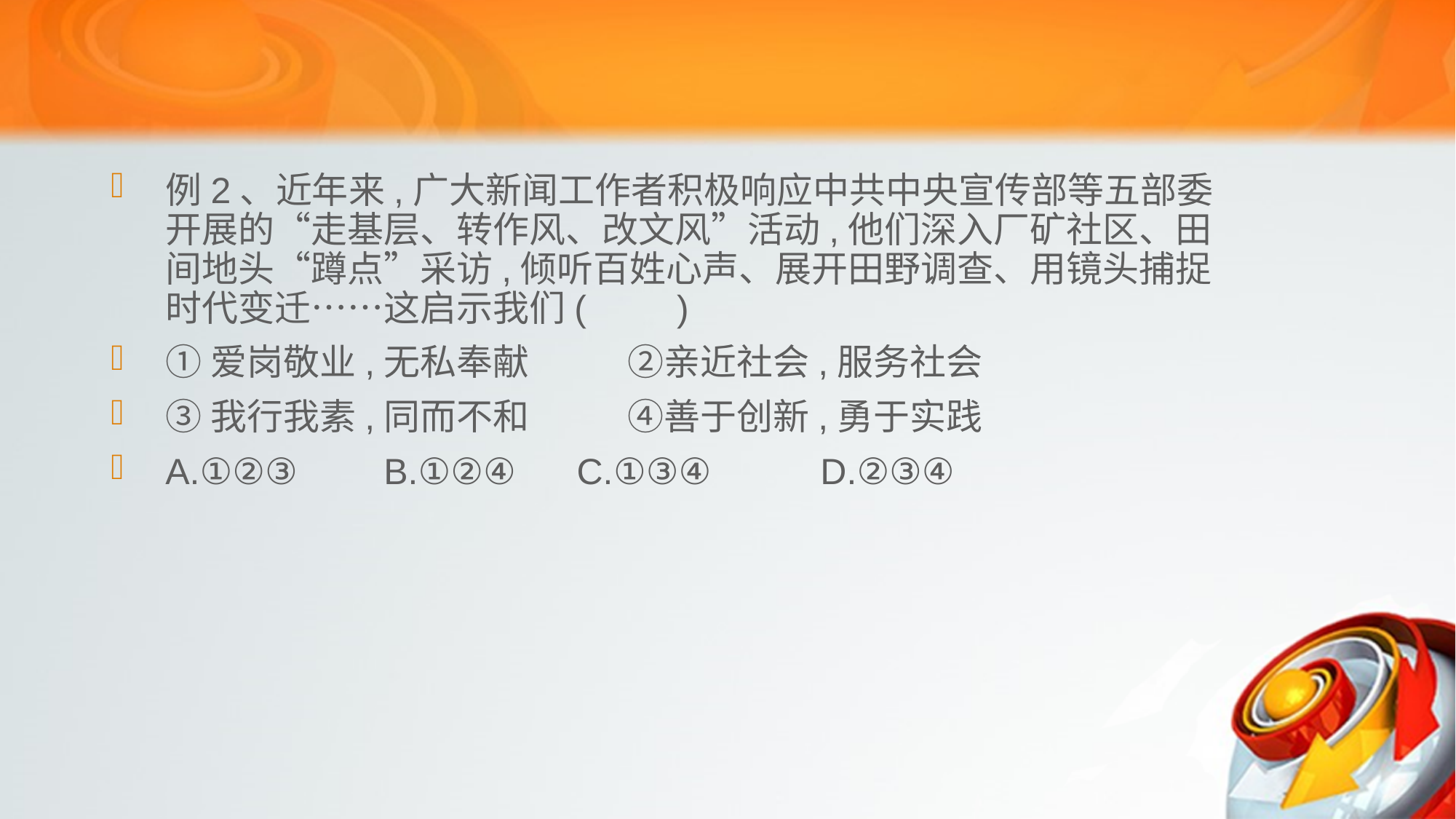

例2、近年来,广大新闻工作者积极响应中共中央宣传部等五部委开展的“走基层、转作风、改文风”活动,他们深入厂矿社区、田间地头“蹲点”采访,倾听百姓心声、展开田野调查、用镜头捕捉时代变迁……这启示我们(　　)
①爱岗敬业,无私奉献            ②亲近社会,服务社会
③我行我素,同而不和            ④善于创新,勇于实践
A.①②③	B.①②④      C.①③④  	D.②③④